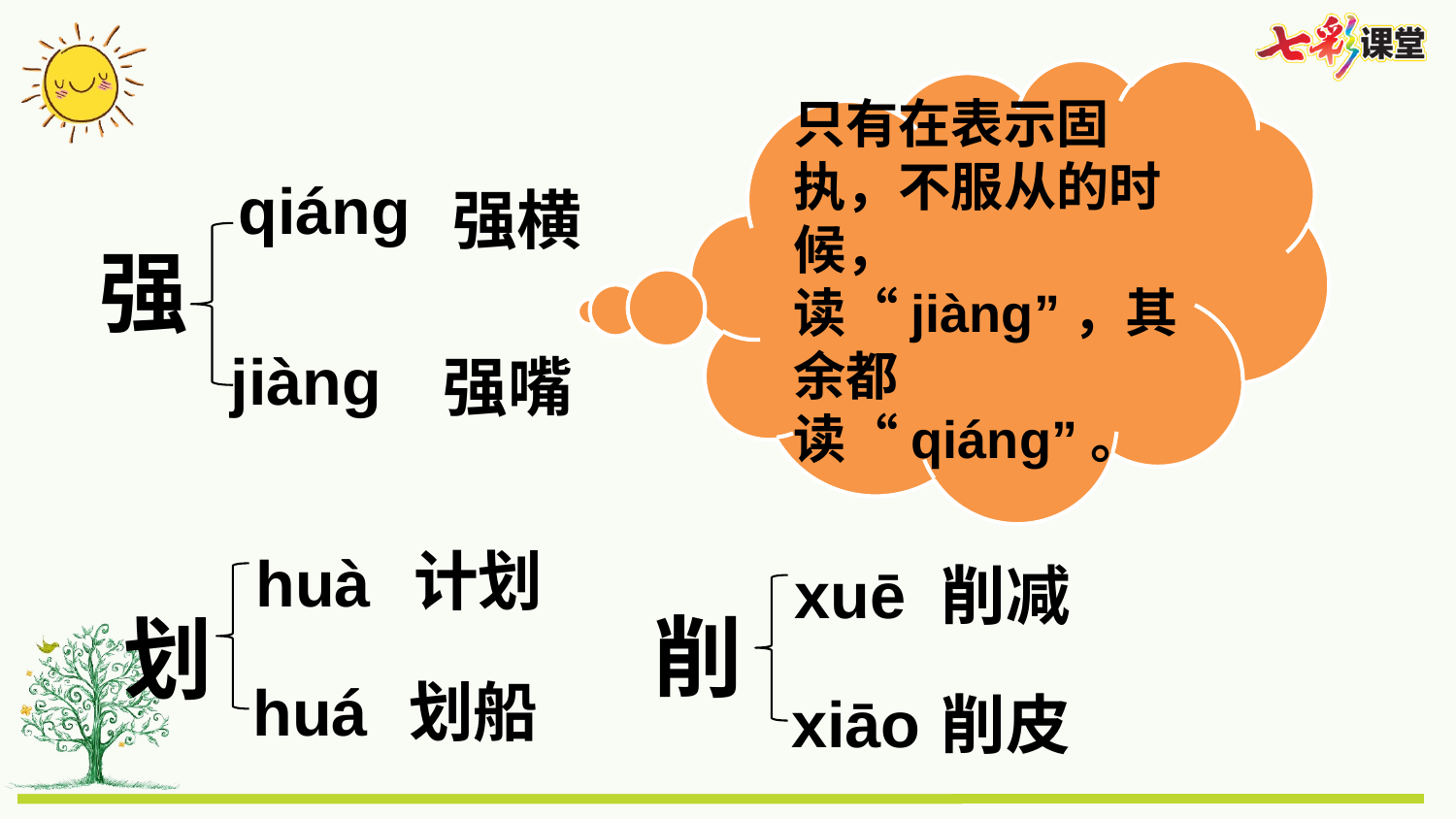

只有在表示固执，不服从的时候，读“jiàng”，其余都读“qiáng”。
qiáng
强横

强
jiàng
强嘴
计划
huà
xuē
削减

削
划
huá
划船
xiāo
削皮